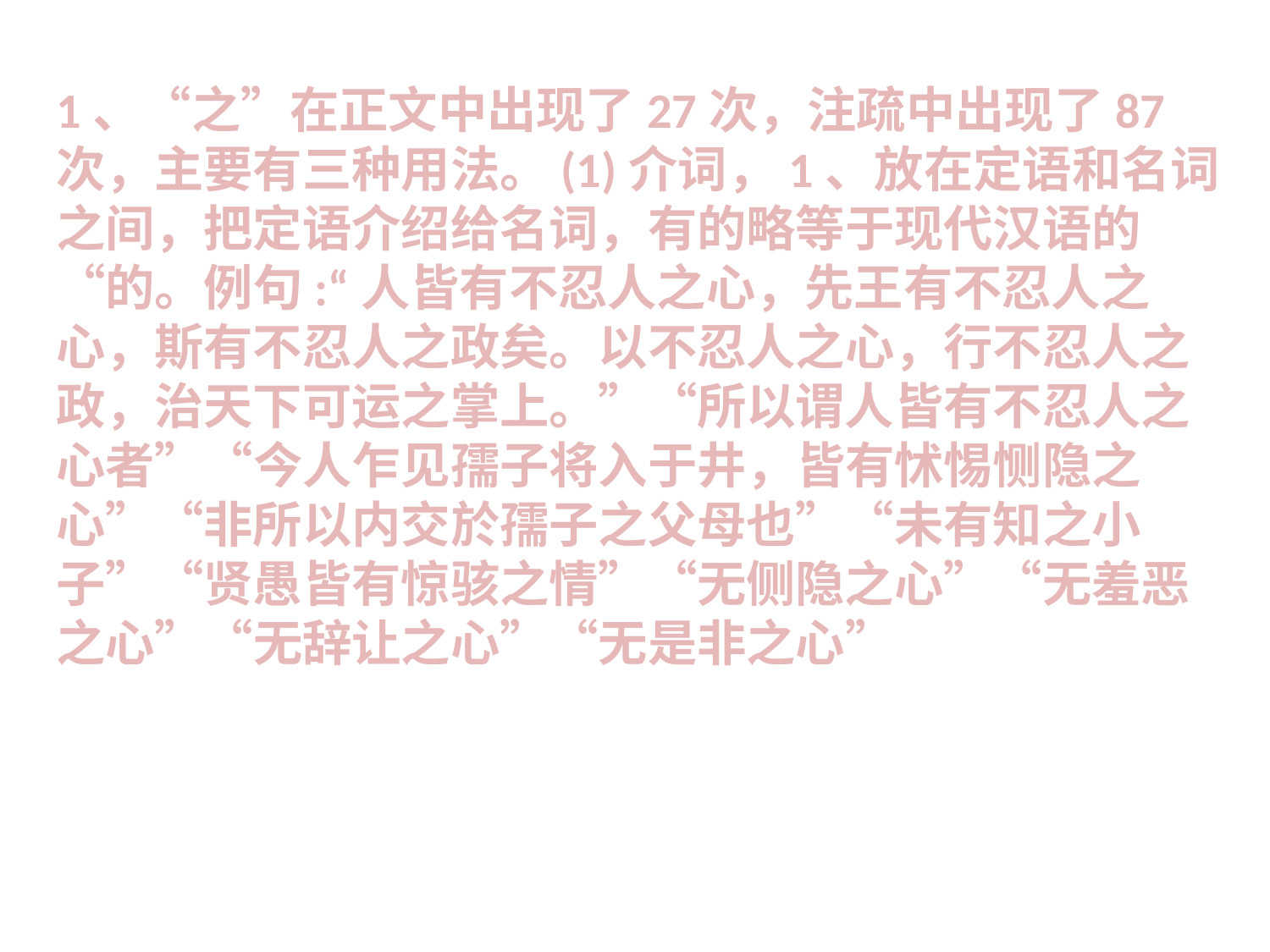

1、“之”在正文中出现了27次，注疏中出现了87次，主要有三种用法。(1)介词，1、放在定语和名词之间，把定语介绍给名词，有的略等于现代汉语的“的。例句:“人皆有不忍人之心，先王有不忍人之心，斯有不忍人之政矣。以不忍人之心，行不忍人之政，治天下可运之掌上。”“所以谓人皆有不忍人之心者”“今人乍见孺子将入于井，皆有怵惕恻隐之心”“非所以内交於孺子之父母也”“未有知之小子”“贤愚皆有惊骇之情”“无侧隐之心”“无羞恶之心”“无辞让之心”“无是非之心”